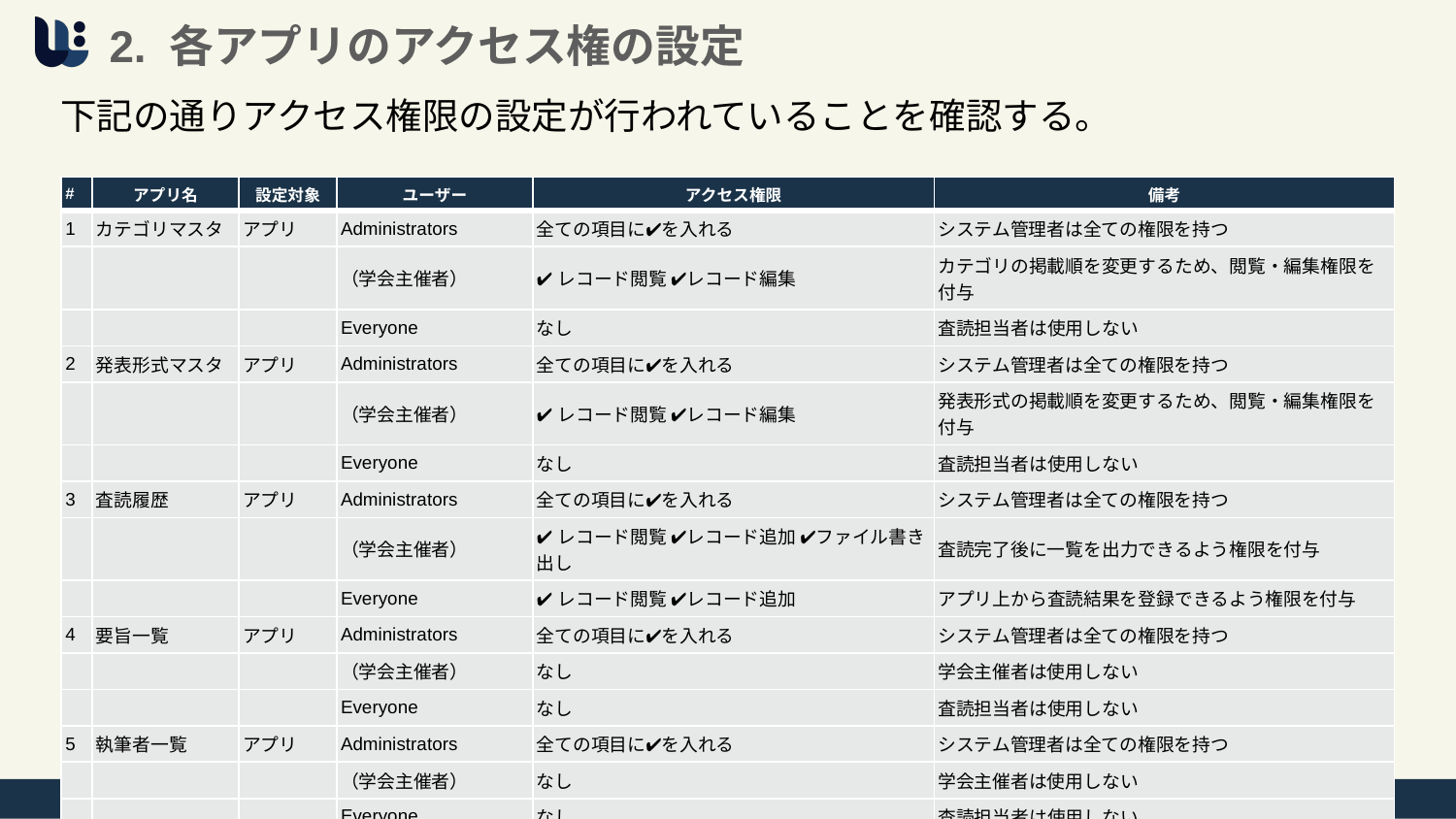

# 2. 各アプリのアクセス権の設定
下記の通りアクセス権限の設定が行われていることを確認する。
| # | アプリ名 | 設定対象 | ユーザー | アクセス権限 | 備考 |
| --- | --- | --- | --- | --- | --- |
| 1 | カテゴリマスタ | アプリ | Administrators | 全ての項目に✔を入れる | システム管理者は全ての権限を持つ |
|  |  |  | （学会主催者） | ✔レコード閲覧 ✔レコード編集 | カテゴリの掲載順を変更するため、閲覧・編集権限を付与 |
|  |  |  | Everyone | なし | 査読担当者は使用しない |
| 2 | 発表形式マスタ | アプリ | Administrators | 全ての項目に✔を入れる | システム管理者は全ての権限を持つ |
|  |  |  | （学会主催者） | ✔レコード閲覧 ✔レコード編集 | 発表形式の掲載順を変更するため、閲覧・編集権限を付与 |
|  |  |  | Everyone | なし | 査読担当者は使用しない |
| 3 | 査読履歴 | アプリ | Administrators | 全ての項目に✔を入れる | システム管理者は全ての権限を持つ |
|  |  |  | （学会主催者） | ✔レコード閲覧 ✔レコード追加 ✔ファイル書き出し | 査読完了後に一覧を出力できるよう権限を付与 |
|  |  |  | Everyone | ✔レコード閲覧 ✔レコード追加 | アプリ上から査読結果を登録できるよう権限を付与 |
| 4 | 要旨一覧 | アプリ | Administrators | 全ての項目に✔を入れる | システム管理者は全ての権限を持つ |
|  |  |  | （学会主催者） | なし | 学会主催者は使用しない |
|  |  |  | Everyone | なし | 査読担当者は使用しない |
| 5 | 執筆者一覧 | アプリ | Administrators | 全ての項目に✔を入れる | システム管理者は全ての権限を持つ |
|  |  |  | （学会主催者） | なし | 学会主催者は使用しない |
|  |  |  | Everyone | なし | 査読担当者は使用しない |
| 6 | ファイル一覧 | アプリ | Administrators | 全ての項目に✔を入れる | システム管理者は全ての権限を持つ |
|  |  |  | （学会主催者） | ✔レコード閲覧 | 要旨集をDLできるよう閲覧権限のみ付与 |
|  |  |  | Everyone | なし | 査読担当者は使用しない |
26